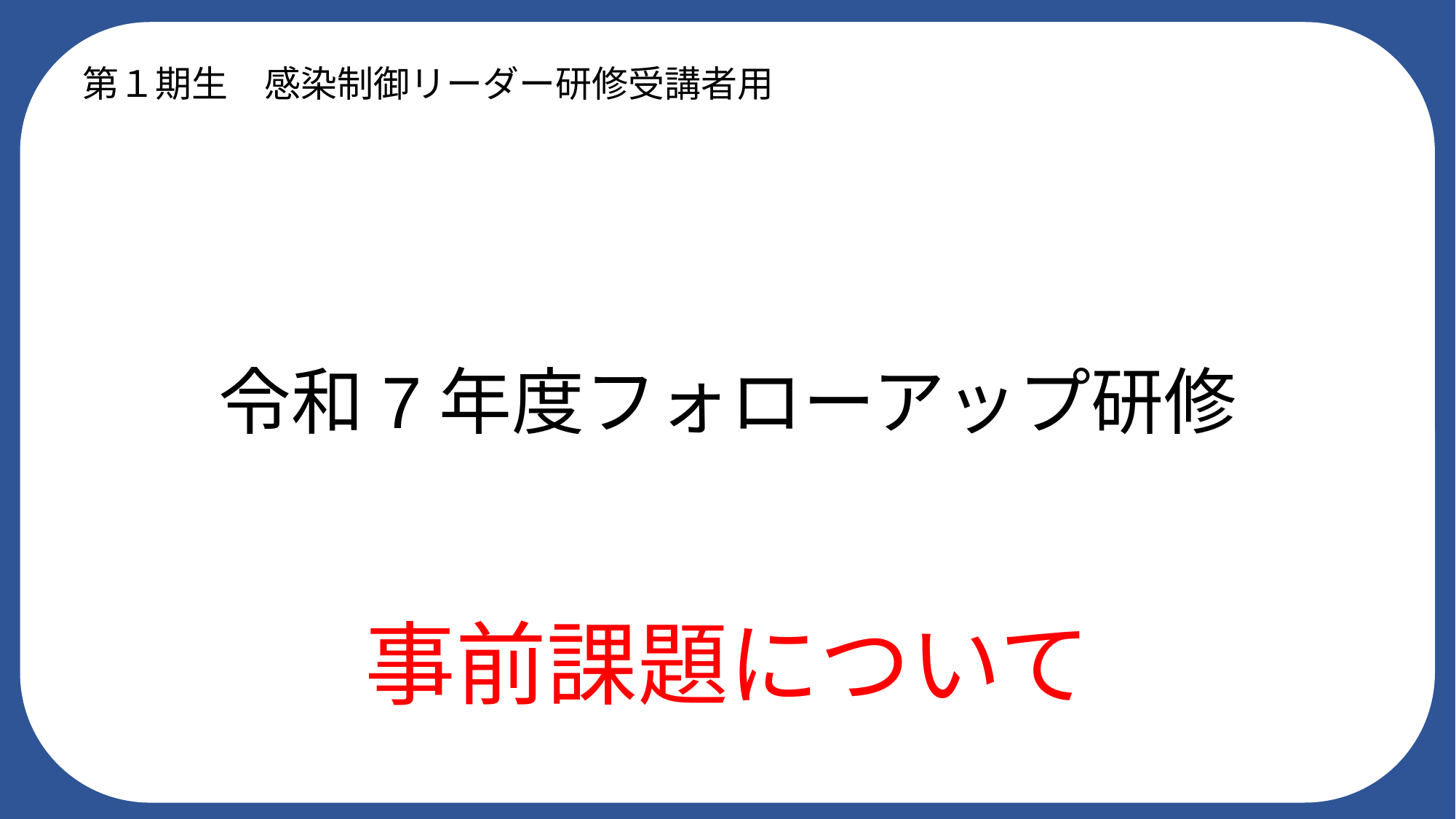

第１期生　感染制御リーダー研修受講者用
令和7年度フォローアップ研修
事前課題について